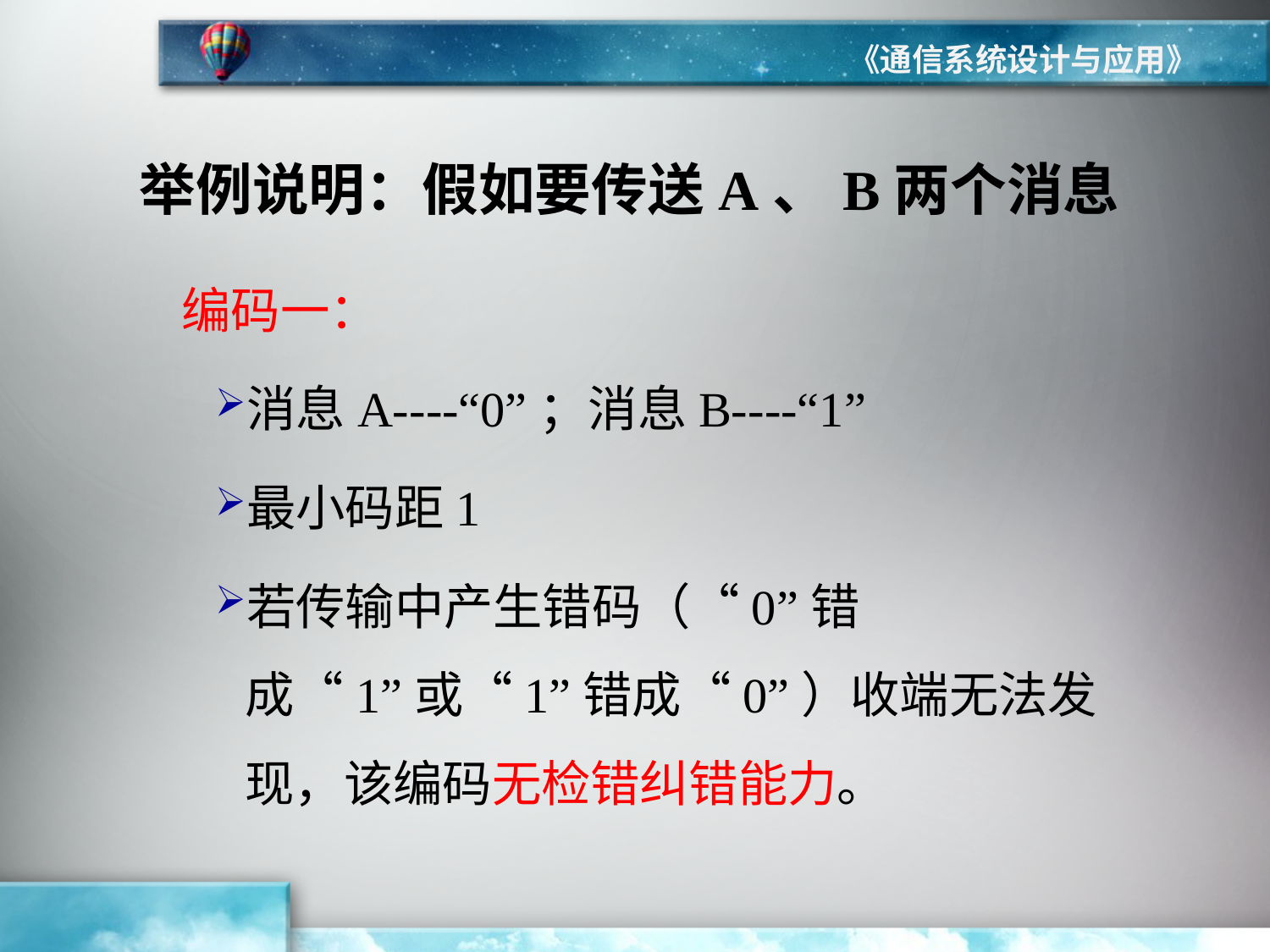

《通信系统设计与应用》
举例说明：假如要传送A、B两个消息
编码一：
消息A----“0”；消息B----“1”
最小码距1
若传输中产生错码（“0”错成“1”或“1”错成“0”）收端无法发现，该编码无检错纠错能力。